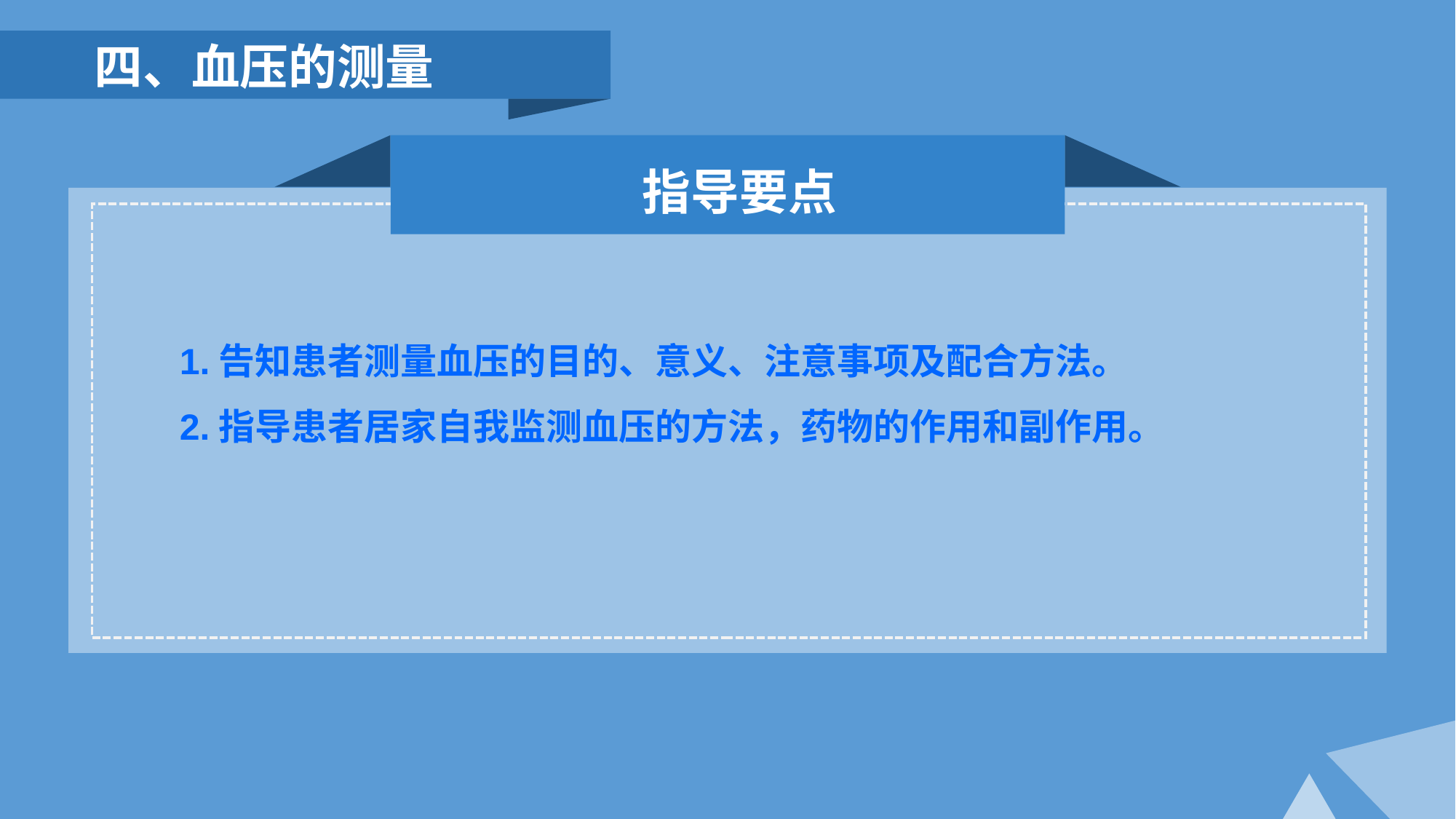

四、血压的测量

指导要点

1.告知患者测量血压的目的、意义、注意事项及配合方法。
2.指导患者居家自我监测血压的方法，药物的作用和副作用。